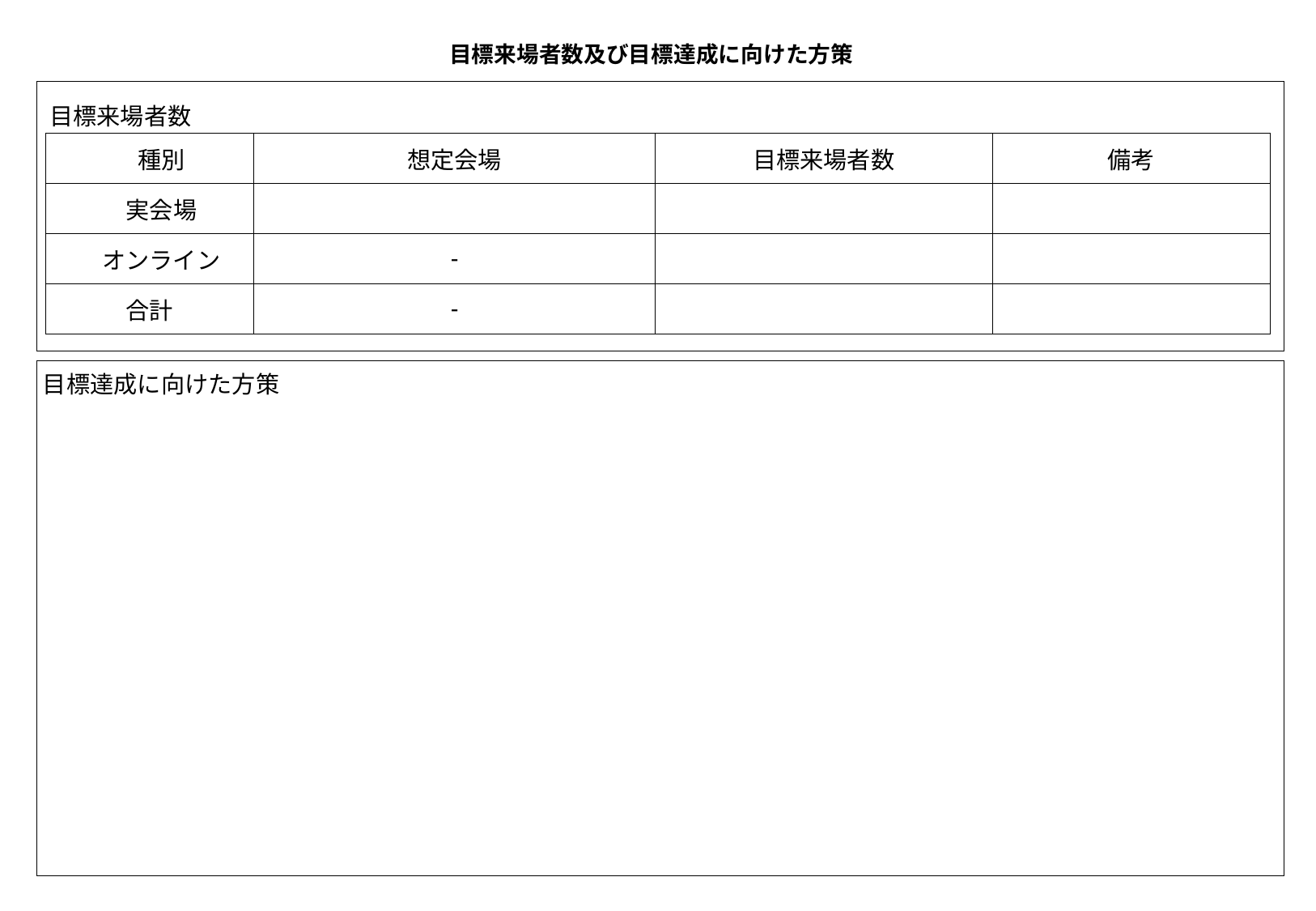

目標来場者数及び目標達成に向けた方策

目標来場者数
| 種別 | 想定会場 | 目標来場者数 | 備考 |
| --- | --- | --- | --- |
| 実会場 |  |  |  |
| オンライン | - |  |  |
| 合計 | - |  |  |

目標達成に向けた方策